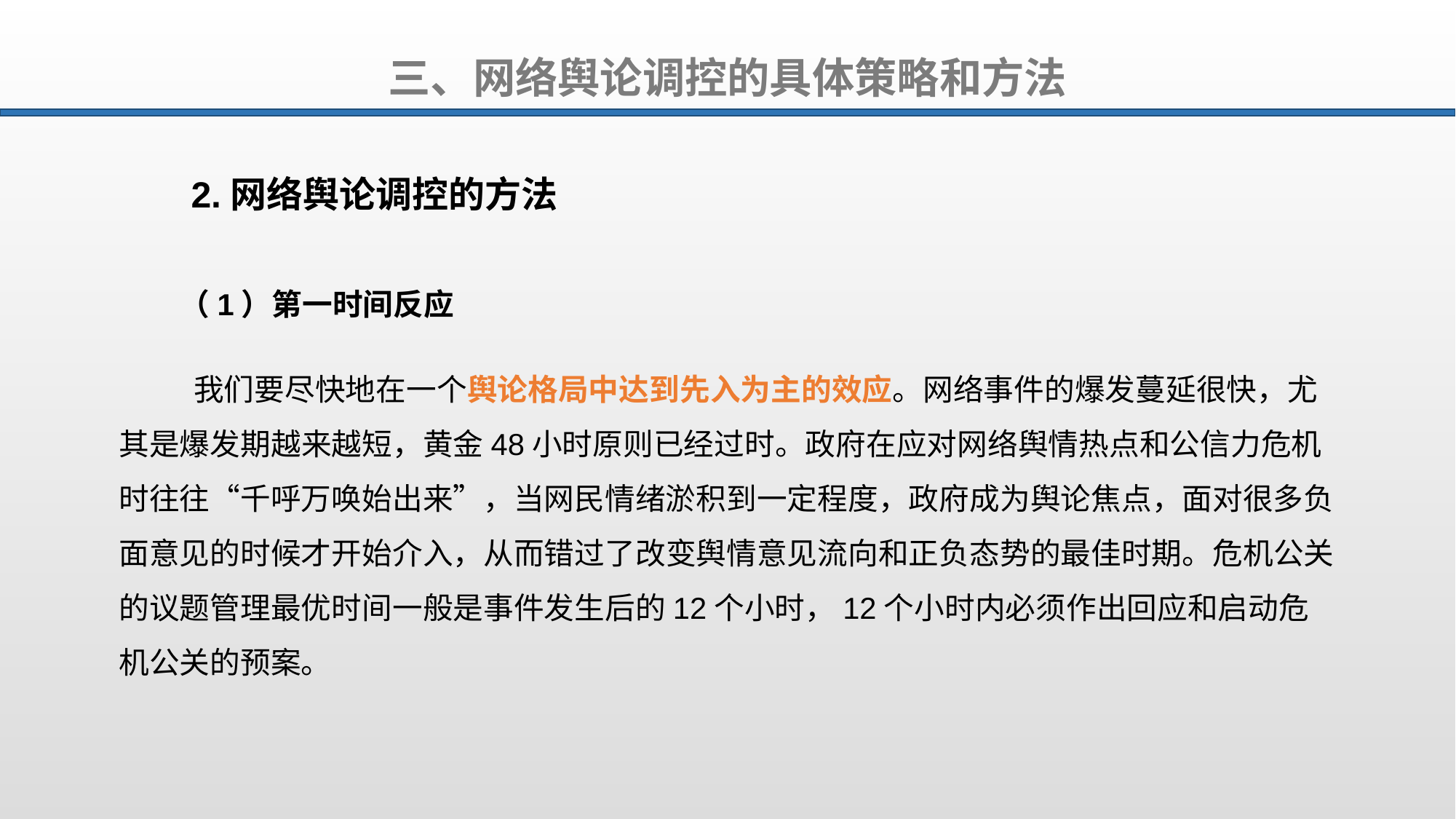

三、网络舆论调控的具体策略和方法

2.网络舆论调控的方法
（1）第一时间反应
 我们要尽快地在一个舆论格局中达到先入为主的效应。网络事件的爆发蔓延很快，尤其是爆发期越来越短，黄金48小时原则已经过时。政府在应对网络舆情热点和公信力危机时往往“千呼万唤始出来”，当网民情绪淤积到一定程度，政府成为舆论焦点，面对很多负面意见的时候才开始介入，从而错过了改变舆情意见流向和正负态势的最佳时期。危机公关的议题管理最优时间一般是事件发生后的12个小时，12个小时内必须作出回应和启动危机公关的预案。